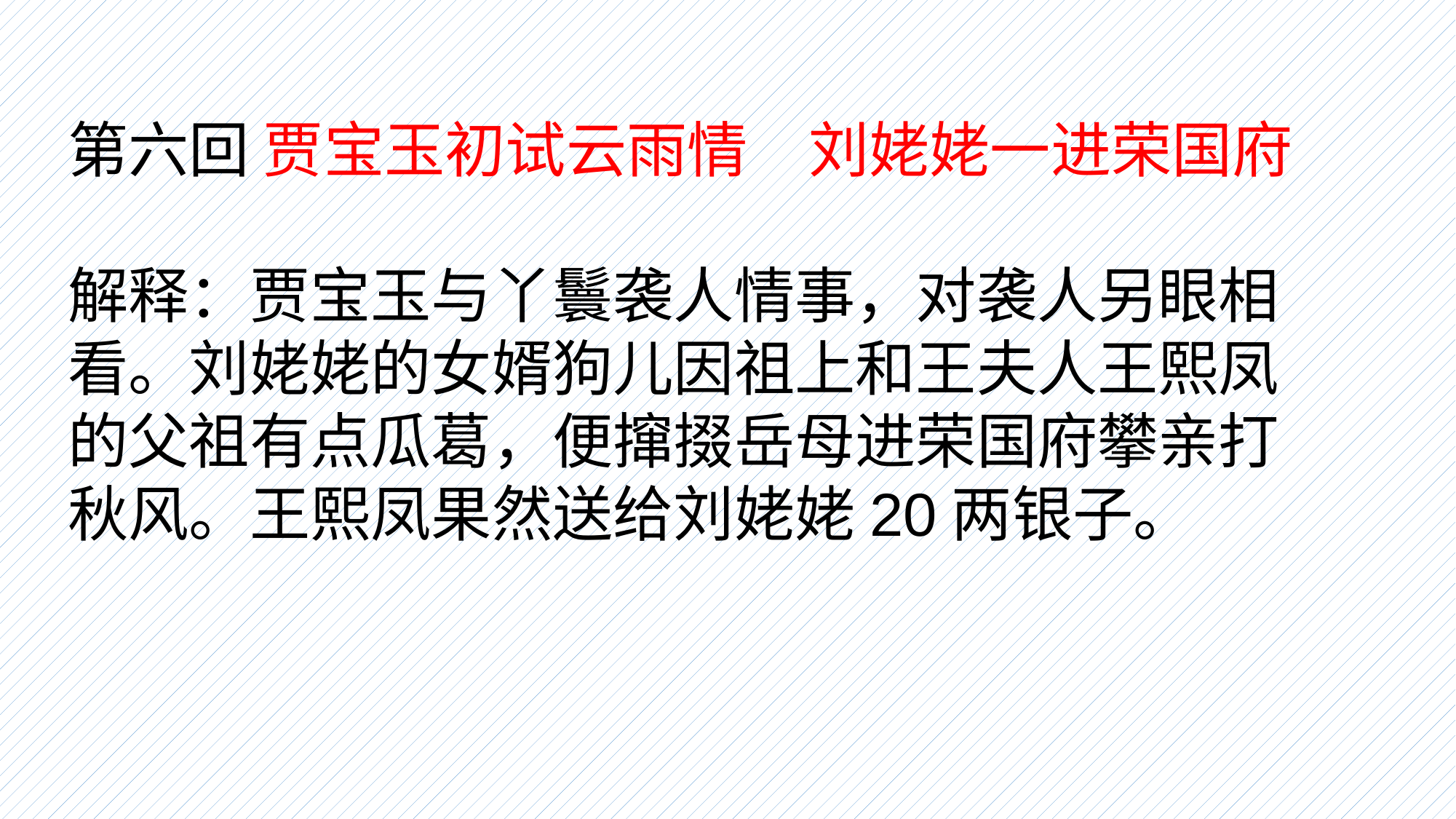

第六回 贾宝玉初试云雨情　刘姥姥一进荣国府

解释：贾宝玉与丫鬟袭人情事，对袭人另眼相看。刘姥姥的女婿狗儿因祖上和王夫人王熙凤的父祖有点瓜葛，便撺掇岳母进荣国府攀亲打秋风。王熙凤果然送给刘姥姥20两银子。